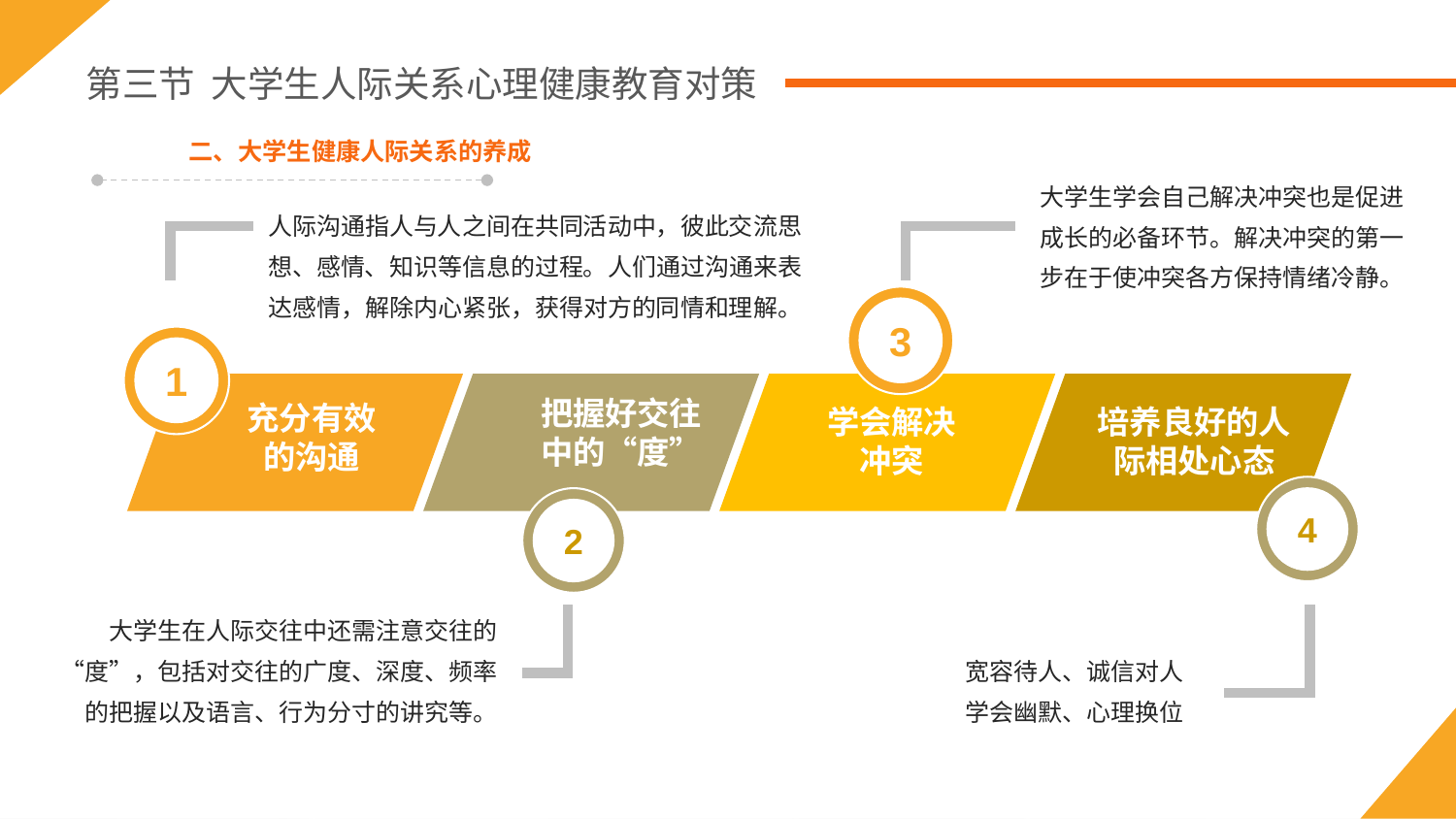

第三节  大学生人际关系心理健康教育对策
二、大学生健康人际关系的养成
大学生学会自己解决冲突也是促进成长的必备环节。解决冲突的第一步在于使冲突各方保持情绪冷静。
人际沟通指人与人之间在共同活动中，彼此交流思想、感情、知识等信息的过程。人们通过沟通来表达感情，解除内心紧张，获得对方的同情和理解。

3

1

充分有效
的沟通

把握好交往
中的“度”
学会解决
冲突
培养良好的人际相处心态

4

2
大学生在人际交往中还需注意交往的“度”，包括对交往的广度、深度、频率的把握以及语言、行为分寸的讲究等。

宽容待人、诚信对人学会幽默、心理换位